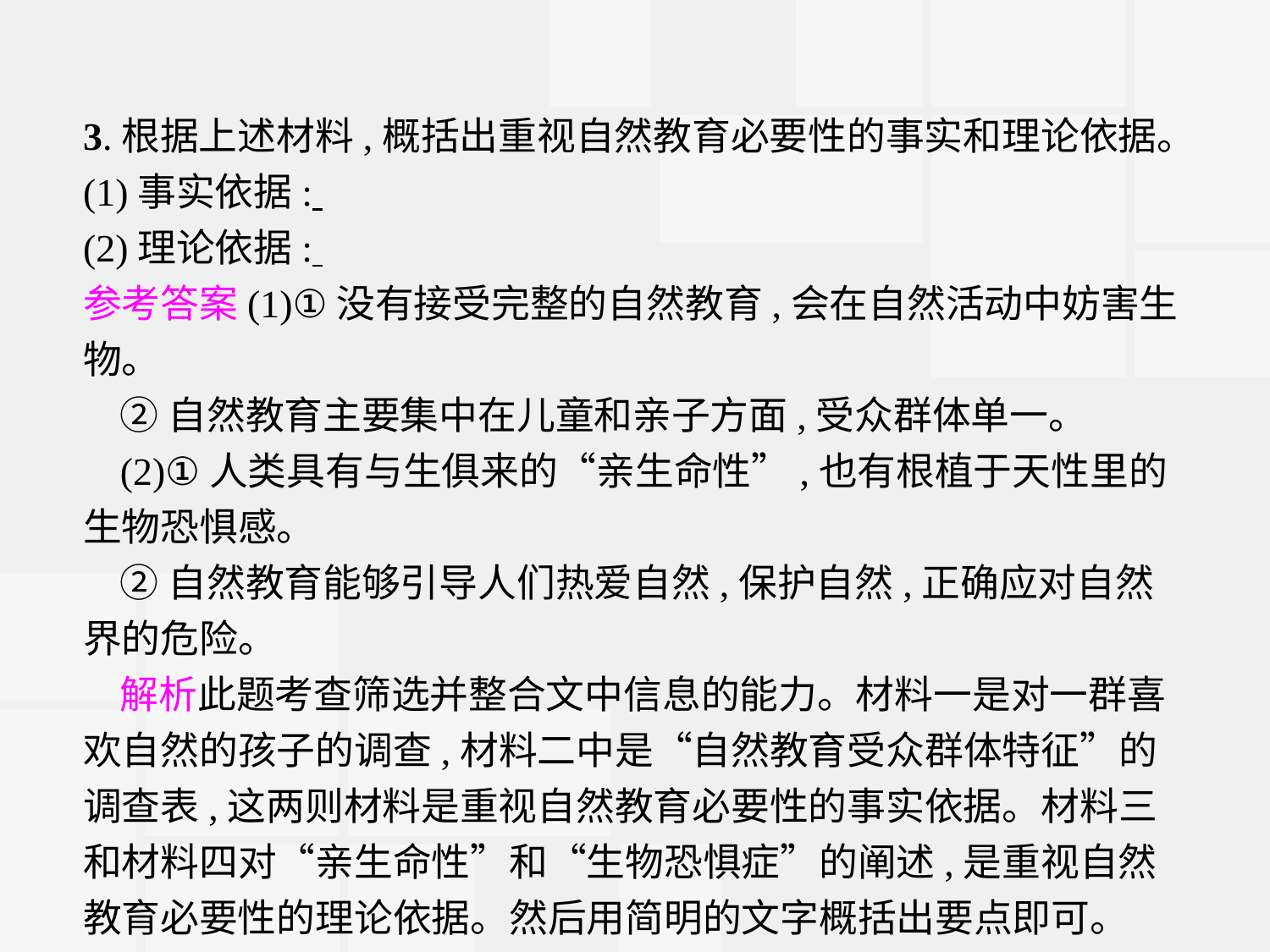

3.根据上述材料,概括出重视自然教育必要性的事实和理论依据。
(1)事实依据:
(2)理论依据:
参考答案(1)①没有接受完整的自然教育,会在自然活动中妨害生物。
②自然教育主要集中在儿童和亲子方面,受众群体单一。
(2)①人类具有与生俱来的“亲生命性”,也有根植于天性里的生物恐惧感。
②自然教育能够引导人们热爱自然,保护自然,正确应对自然界的危险。
解析此题考查筛选并整合文中信息的能力。材料一是对一群喜欢自然的孩子的调查,材料二中是“自然教育受众群体特征”的调查表,这两则材料是重视自然教育必要性的事实依据。材料三和材料四对“亲生命性”和“生物恐惧症”的阐述,是重视自然教育必要性的理论依据。然后用简明的文字概括出要点即可。